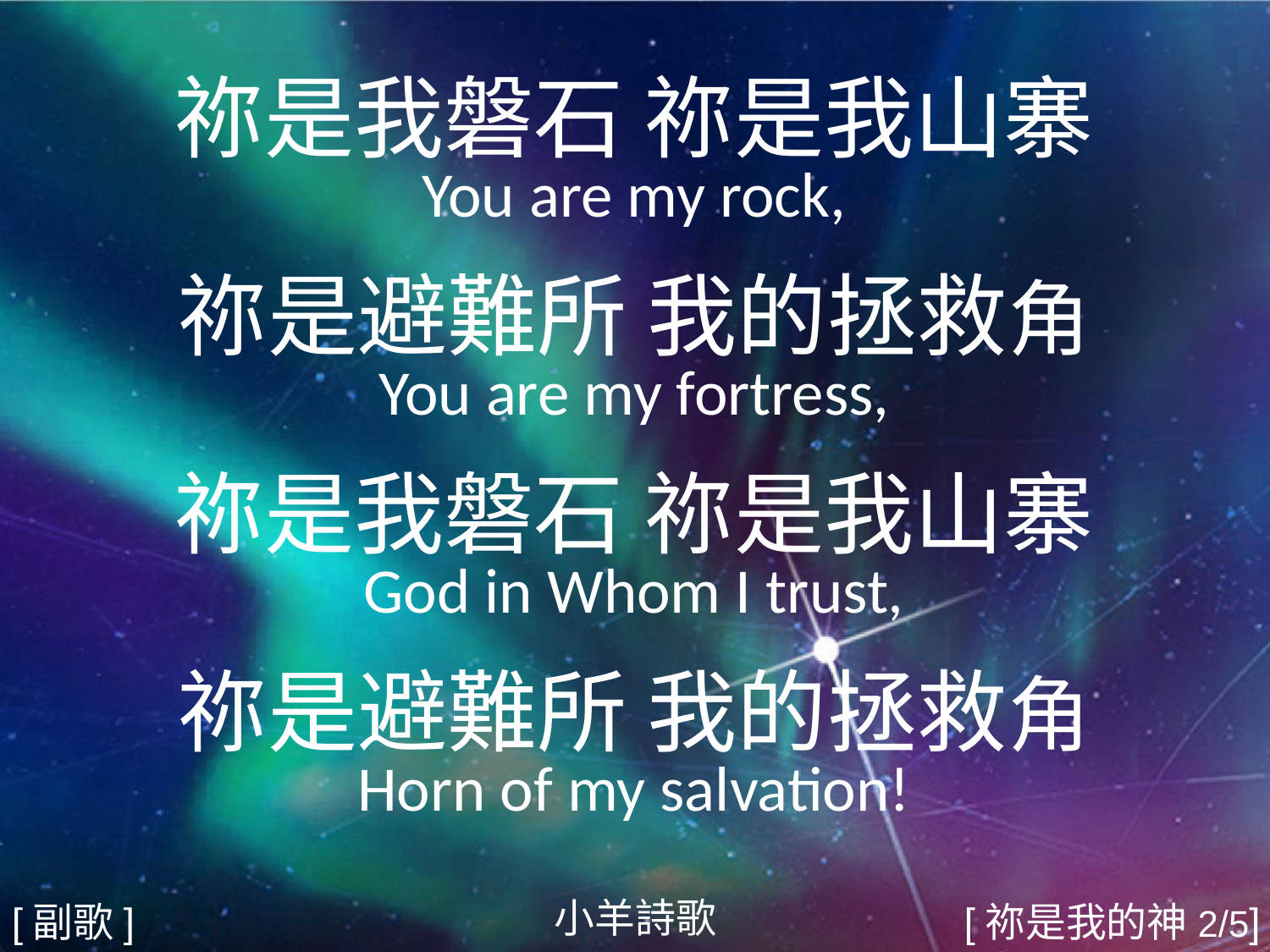

祢是我磐石 祢是我山寨
You are my rock,

祢是避難所 我的拯救⻆
You are my fortress,

祢是我磐石 祢是我山寨
God in Whom I trust,

祢是避難所 我的拯救⻆
Horn of my salvation!

#

小羊詩歌
[副歌]
[祢是我的神2/5]